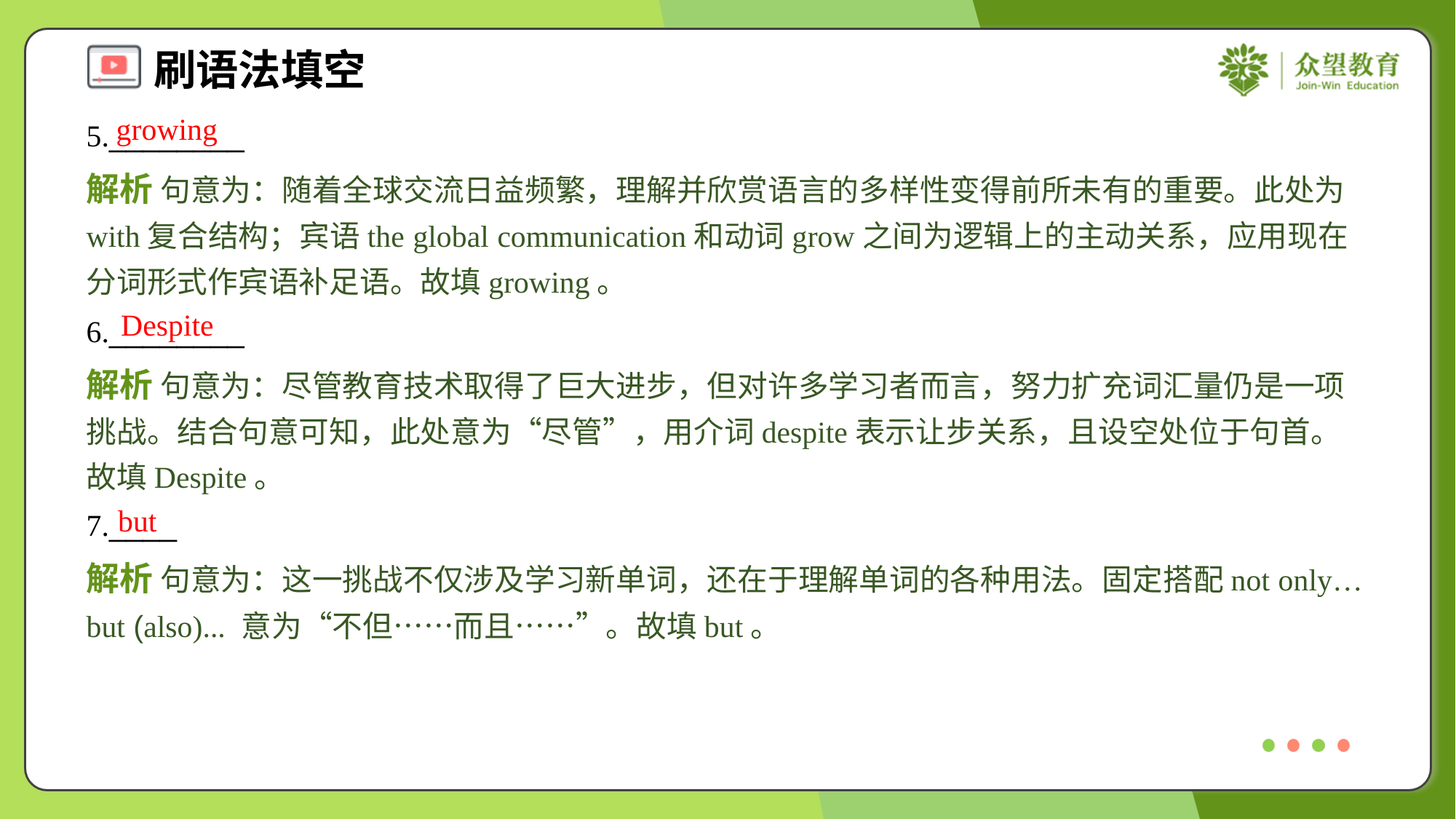

growing
5.________
解析 句意为：随着全球交流日益频繁，理解并欣赏语言的多样性变得前所未有的重要。此处为with复合结构；宾语the global communication和动词grow之间为逻辑上的主动关系，应用现在分词形式作宾语补足语。故填growing。
Despite
6.________
解析 句意为：尽管教育技术取得了巨大进步，但对许多学习者而言，努力扩充词汇量仍是一项挑战。结合句意可知，此处意为“尽管”，用介词despite表示让步关系，且设空处位于句首。故填Despite。
but
7.____
解析 句意为：这一挑战不仅涉及学习新单词，还在于理解单词的各种用法。固定搭配not only… but (also)... 意为“不但……而且……”。故填but。